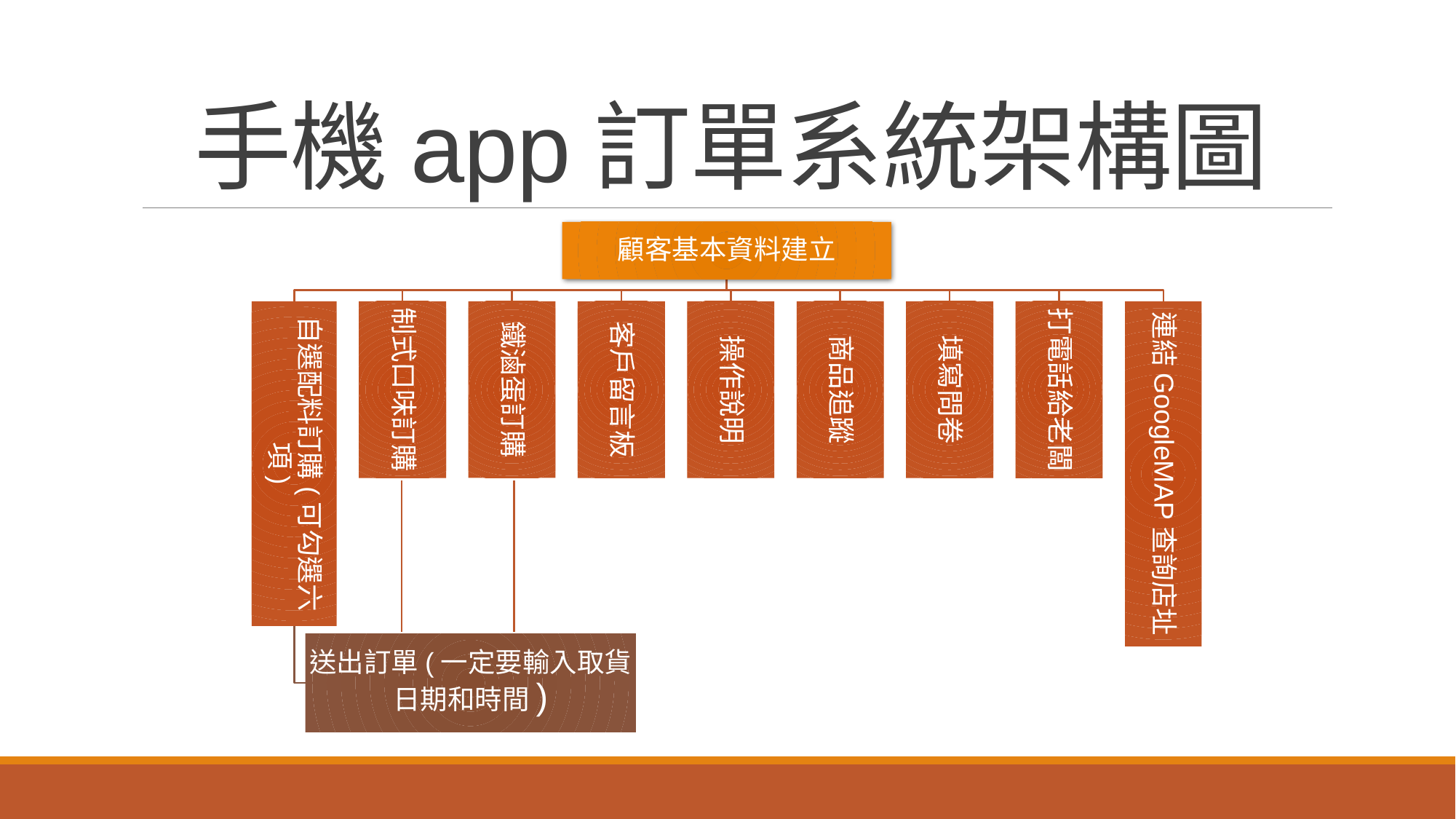

# 手機app訂單系統架構圖
顧客基本資料建立
連結GoogleMAP查詢店址
打電話給老闆
填寫問卷
商品追蹤
操作說明
客戶留言板
鐵滷蛋訂購
制式口味訂購
自選配料訂購(可勾選六項)
送出訂單(一定要輸入取貨日期和時間)